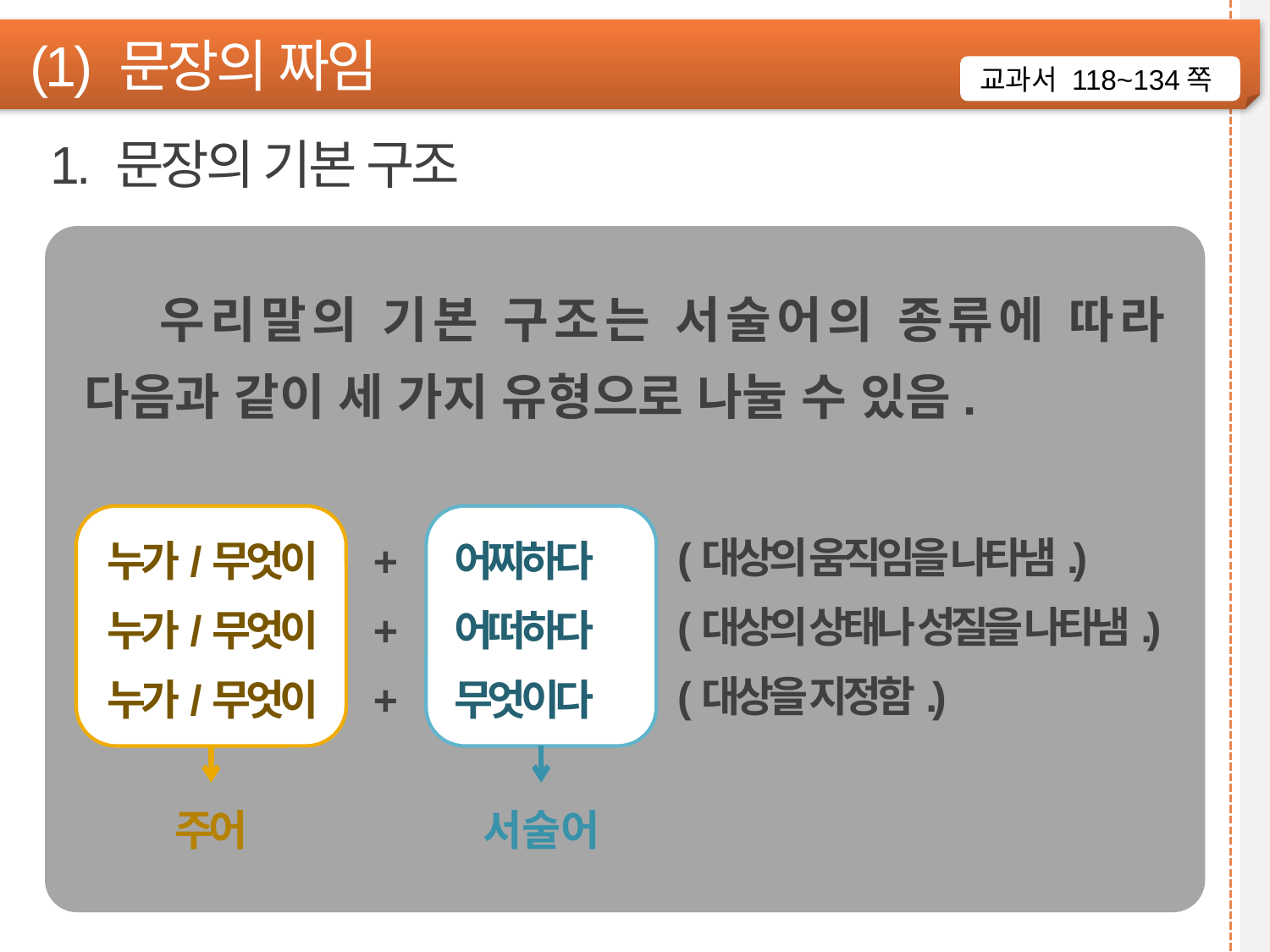

(1) 문장의 짜임
교과서 118~134쪽
1. 문장의 기본 구조

   우리말의 기본 구조는 서술어의 종류에 따라 다음과 같이 세 가지 유형으로 나눌 수 있음.

(대상의 움직임을 나타냄.)
(대상의 상태나 성질을 나타냄.)
(대상을 지정함.)
누가/무엇이      +       어찌하다
누가/무엇이      +       어떠하다
누가/무엇이      +       무엇이다
주어
서술어